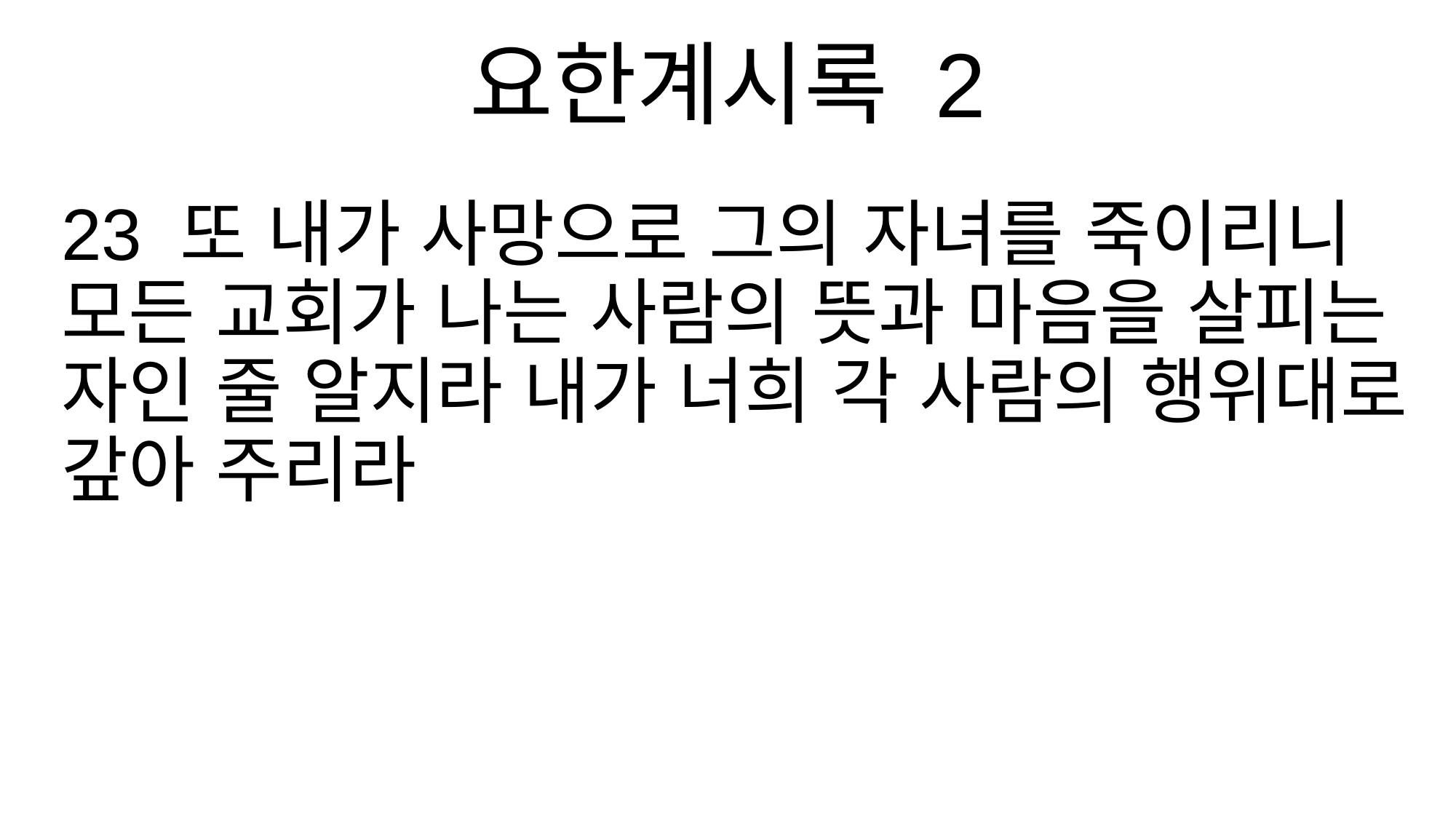

요한계시록 2
23 또 내가 사망으로 그의 자녀를 죽이리니 모든 교회가 나는 사람의 뜻과 마음을 살피는 자인 줄 알지라 내가 너희 각 사람의 행위대로 갚아 주리라